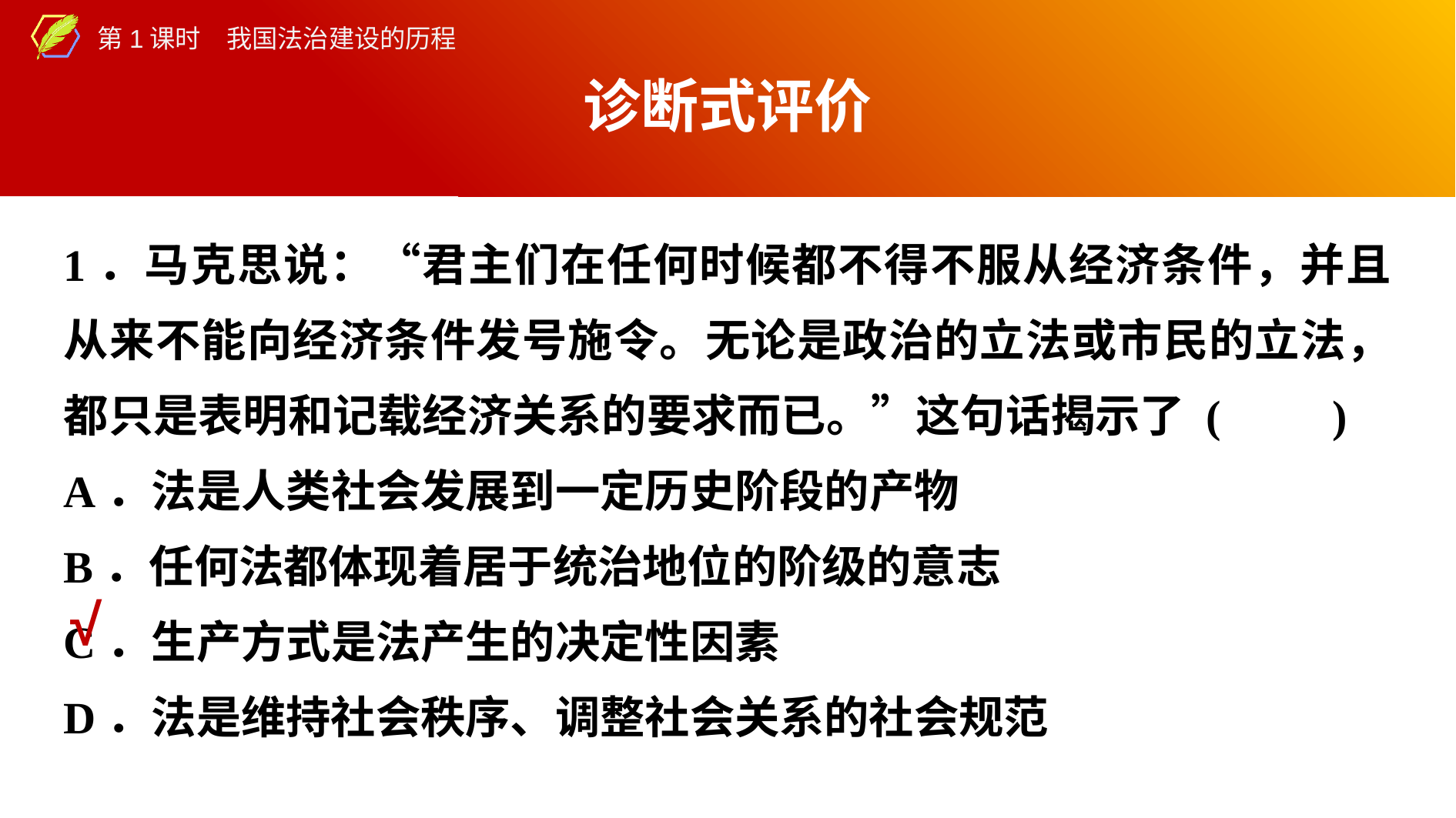

诊断式评价
1．马克思说：“君主们在任何时候都不得不服从经济条件，并且从来不能向经济条件发号施令。无论是政治的立法或市民的立法，都只是表明和记载经济关系的要求而已。”这句话揭示了 (　　)
A．法是人类社会发展到一定历史阶段的产物
B．任何法都体现着居于统治地位的阶级的意志
C．生产方式是法产生的决定性因素
D．法是维持社会秩序、调整社会关系的社会规范
√